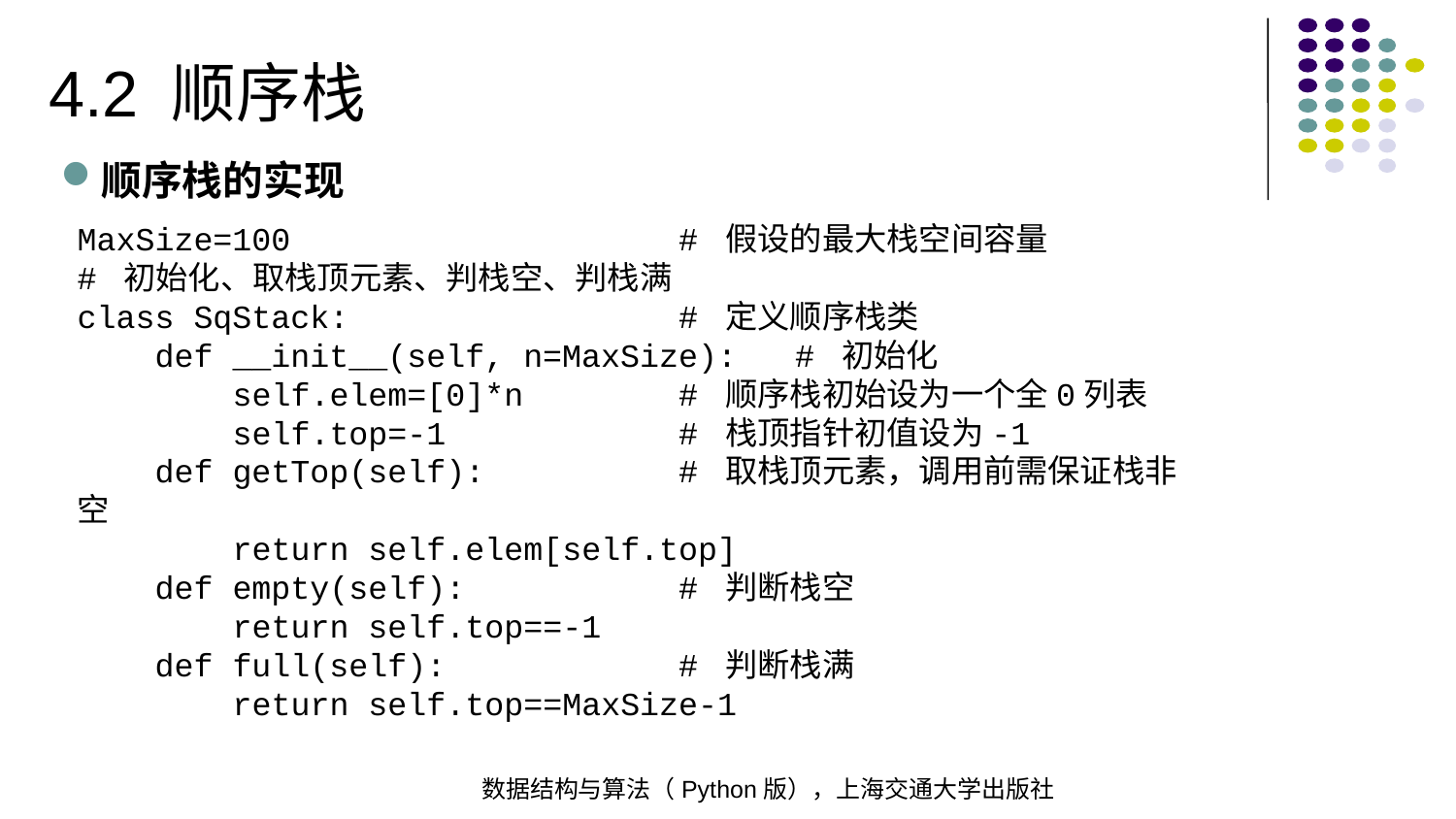

4.2 顺序栈
顺序栈的实现
MaxSize=100                    # 假设的最大栈空间容量
# 初始化、取栈顶元素、判栈空、判栈满
class SqStack:                 # 定义顺序栈类
    def __init__(self, n=MaxSize):   # 初始化
        self.elem=[0]*n        # 顺序栈初始设为一个全0列表
        self.top=-1            # 栈顶指针初值设为-1
    def getTop(self):          # 取栈顶元素，调用前需保证栈非空
        return self.elem[self.top]
    def empty(self):           # 判断栈空
        return self.top==-1
    def full(self):            # 判断栈满
        return self.top==MaxSize-1